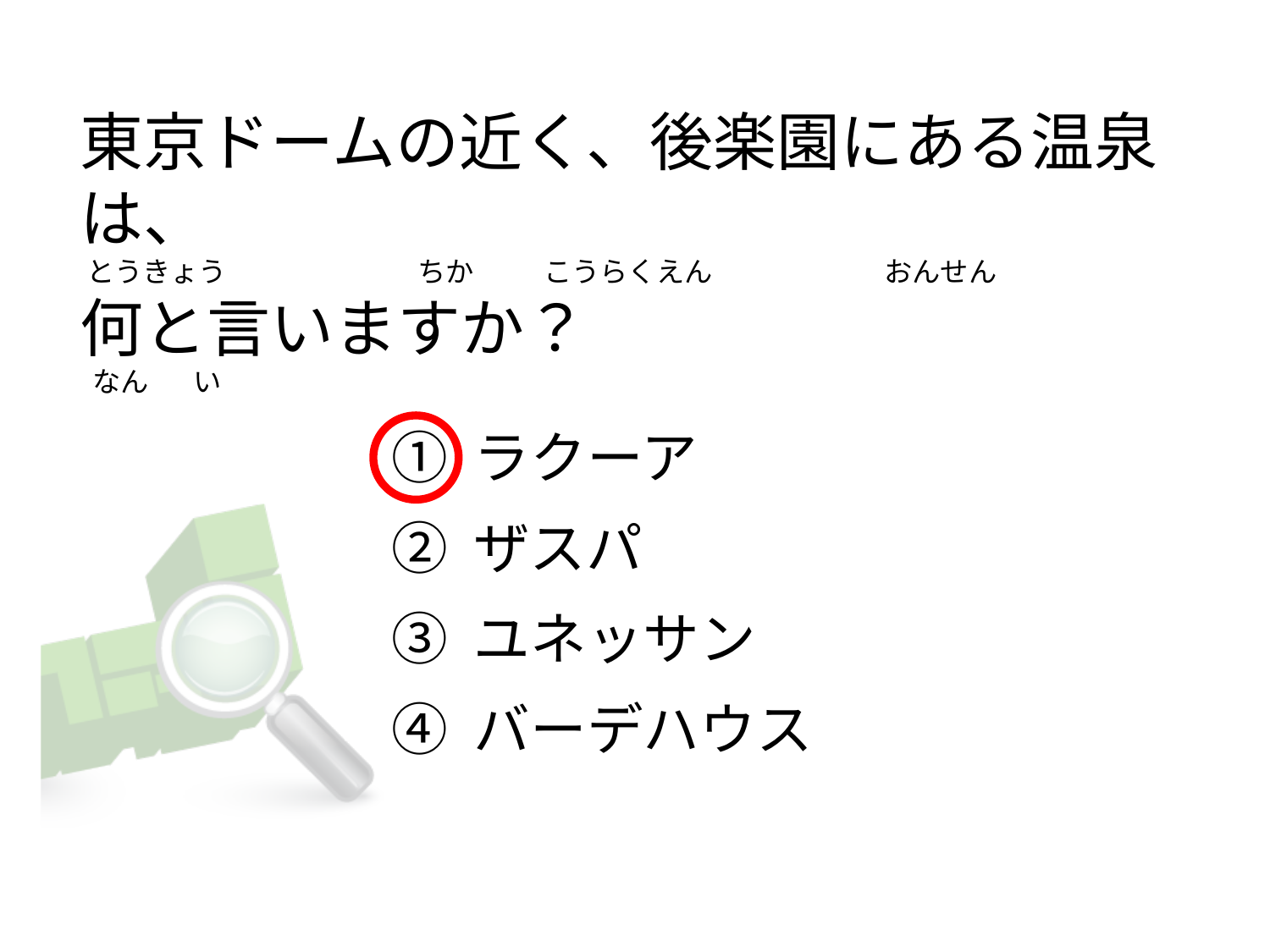

# 東京ドームの近く、後楽園にある温泉は、  とうきょう                              ちか           こうらくえん                           おんせん 何と言いますか？  なん       い

① ラクーア
② ザスパ
③ ユネッサン
④ バーデハウス